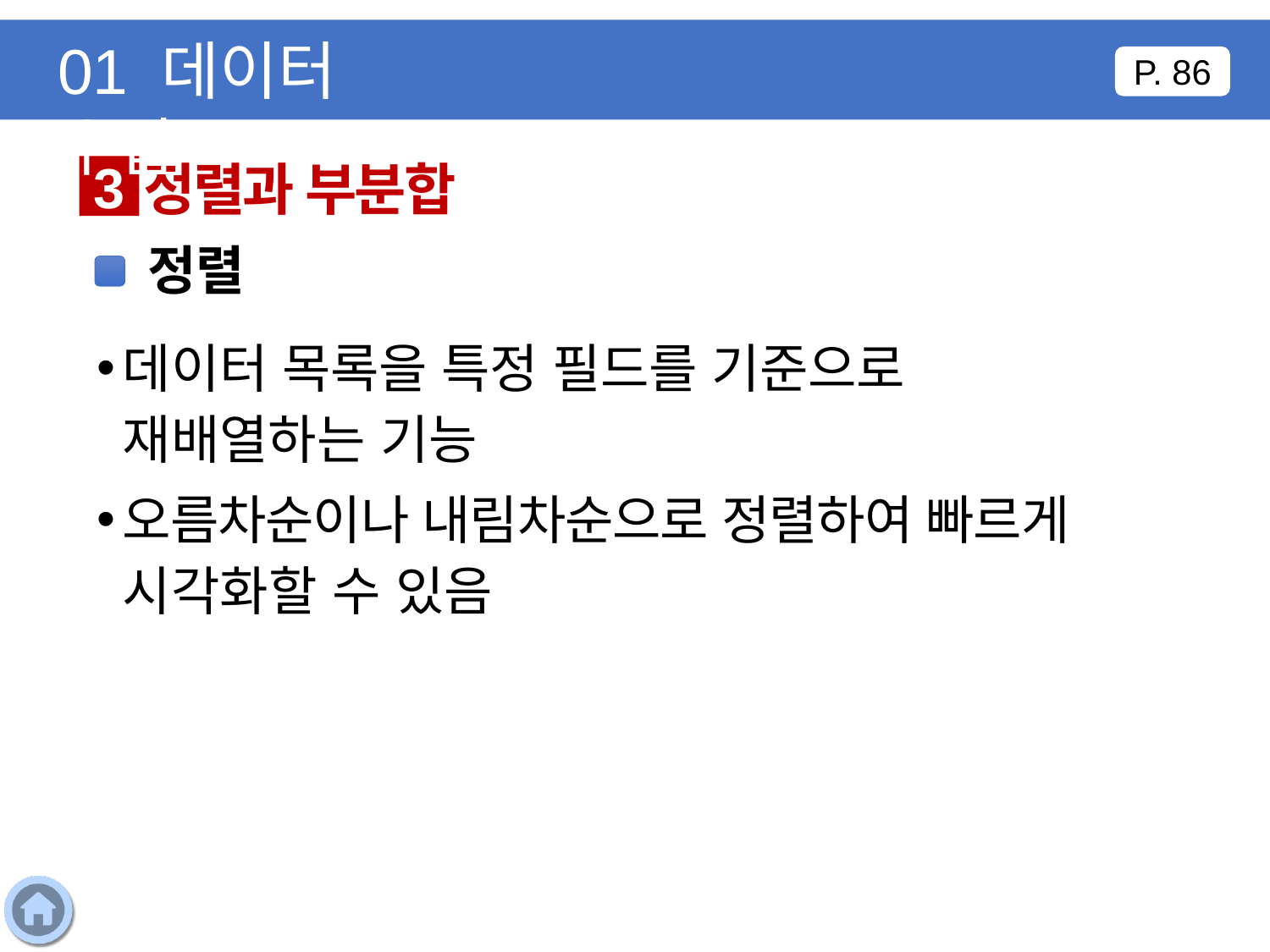

01 데이터 수집
P. 86
정렬과 부분합
3
정렬

데이터 목록을 특정 필드를 기준으로 재배열하는 기능
오름차순이나 내림차순으로 정렬하여 빠르게 시각화할 수 있음